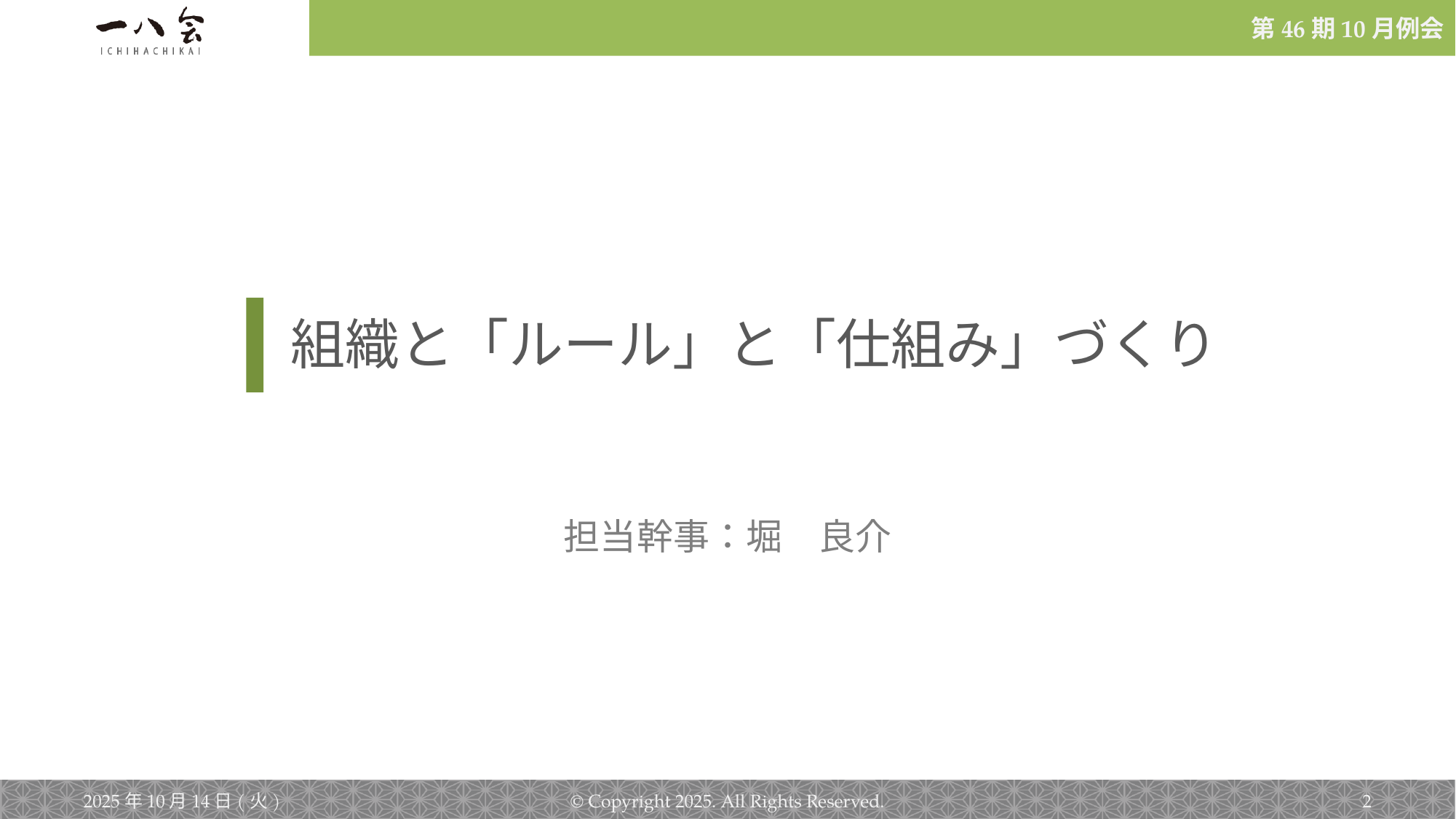

# 組織と「ルール」と「仕組み」づくり

担当幹事：堀　良介
2025年10月14日(火)
© Copyright 2025. All Rights Reserved.
2